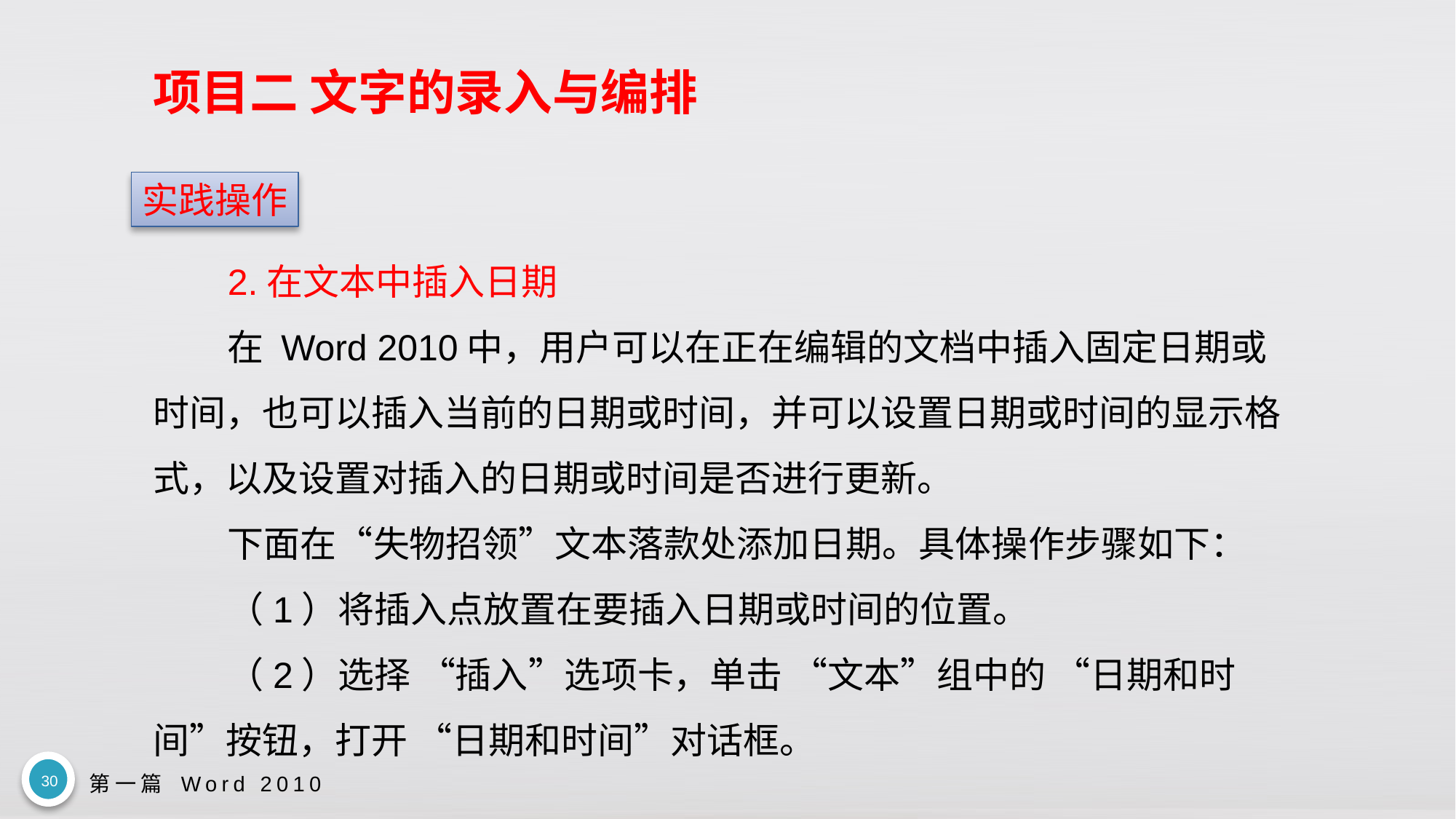

# 项目二 文字的录入与编排
实践操作
2.在文本中插入日期
在 Word 2010中，用户可以在正在编辑的文档中插入固定日期或时间，也可以插入当前的日期或时间，并可以设置日期或时间的显示格式，以及设置对插入的日期或时间是否进行更新。
下面在“失物招领”文本落款处添加日期。具体操作步骤如下：
（1）将插入点放置在要插入日期或时间的位置。
（2）选择 “插入”选项卡，单击 “文本”组中的 “日期和时间”按钮，打开 “日期和时间”对话框。
30